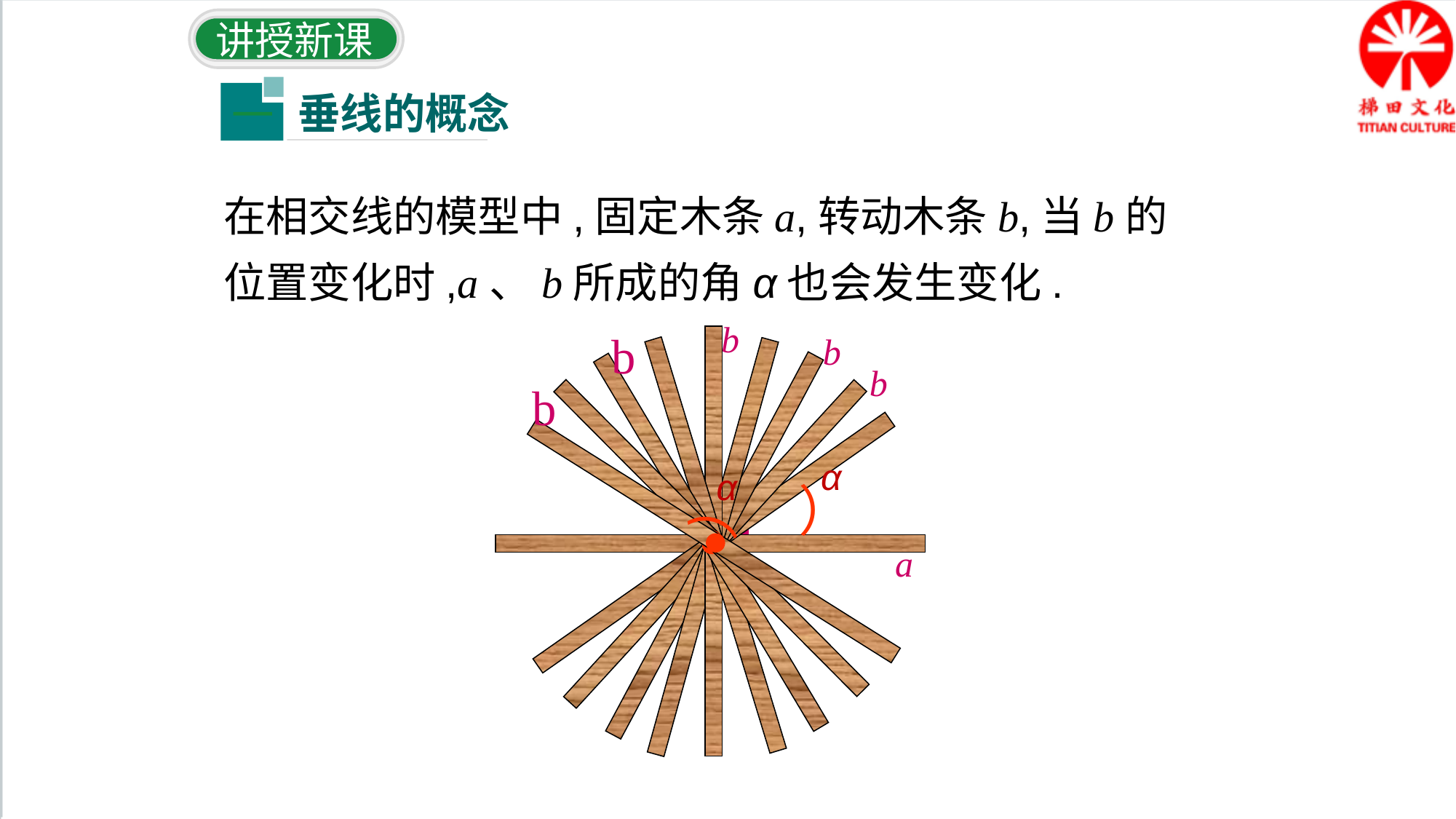

讲授新课

垂线的概念
一

在相交线的模型中,固定木条a,转动木条b,当b的
位置变化时,a、b所成的角α也会发生变化.

b
b
b
b
b
α
α
）
）

a